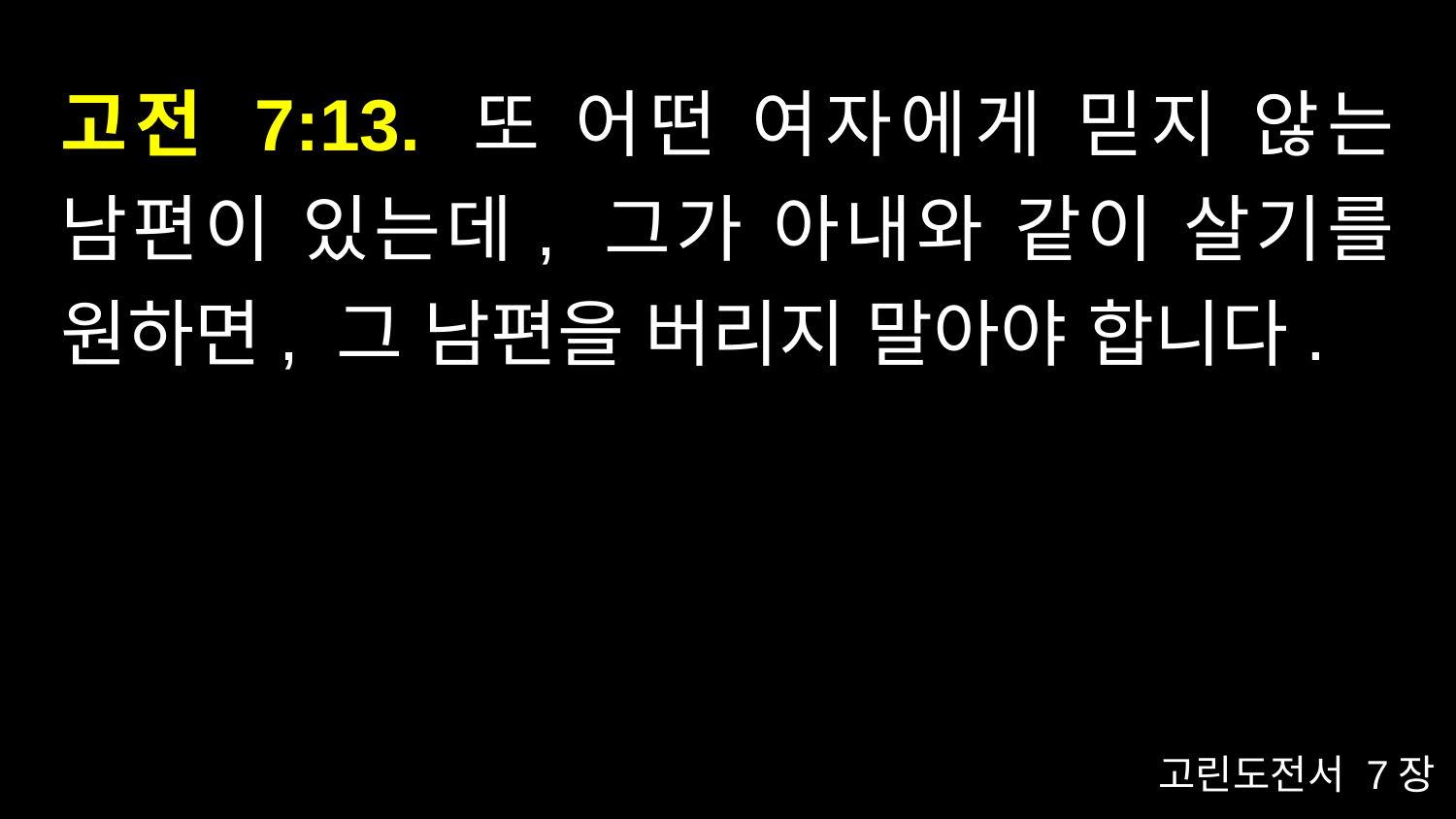

# 고전 7:13. 또 어떤 여자에게 믿지 않는 남편이 있는데, 그가 아내와 같이 살기를 원하면, 그 남편을 버리지 말아야 합니다.
고린도전서 7장